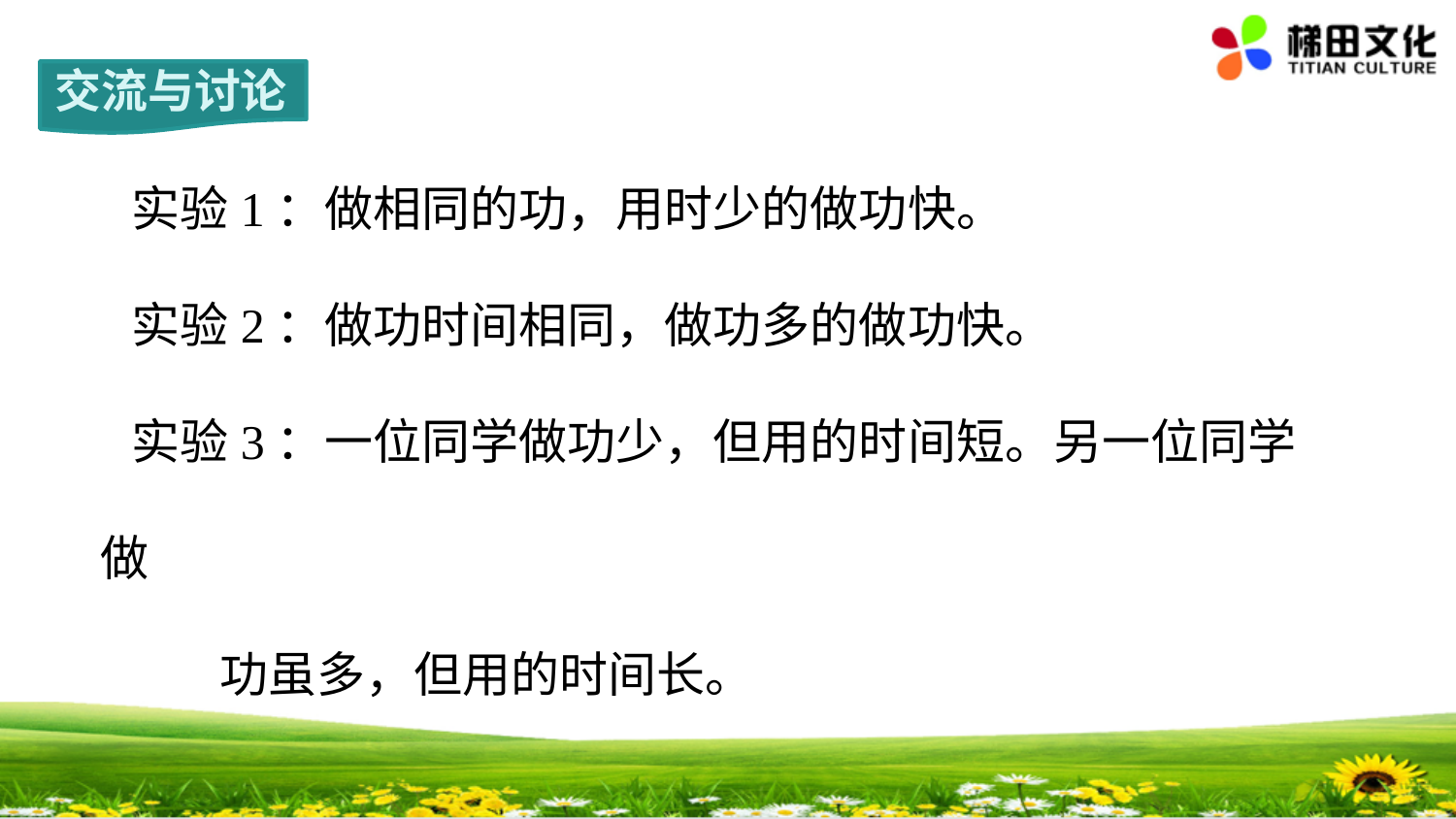

交流与讨论

实验1：做相同的功，用时少的做功快。
实验2：做功时间相同，做功多的做功快。
实验3：一位同学做功少，但用的时间短。另一位同学做
       功虽多，但用的时间长。